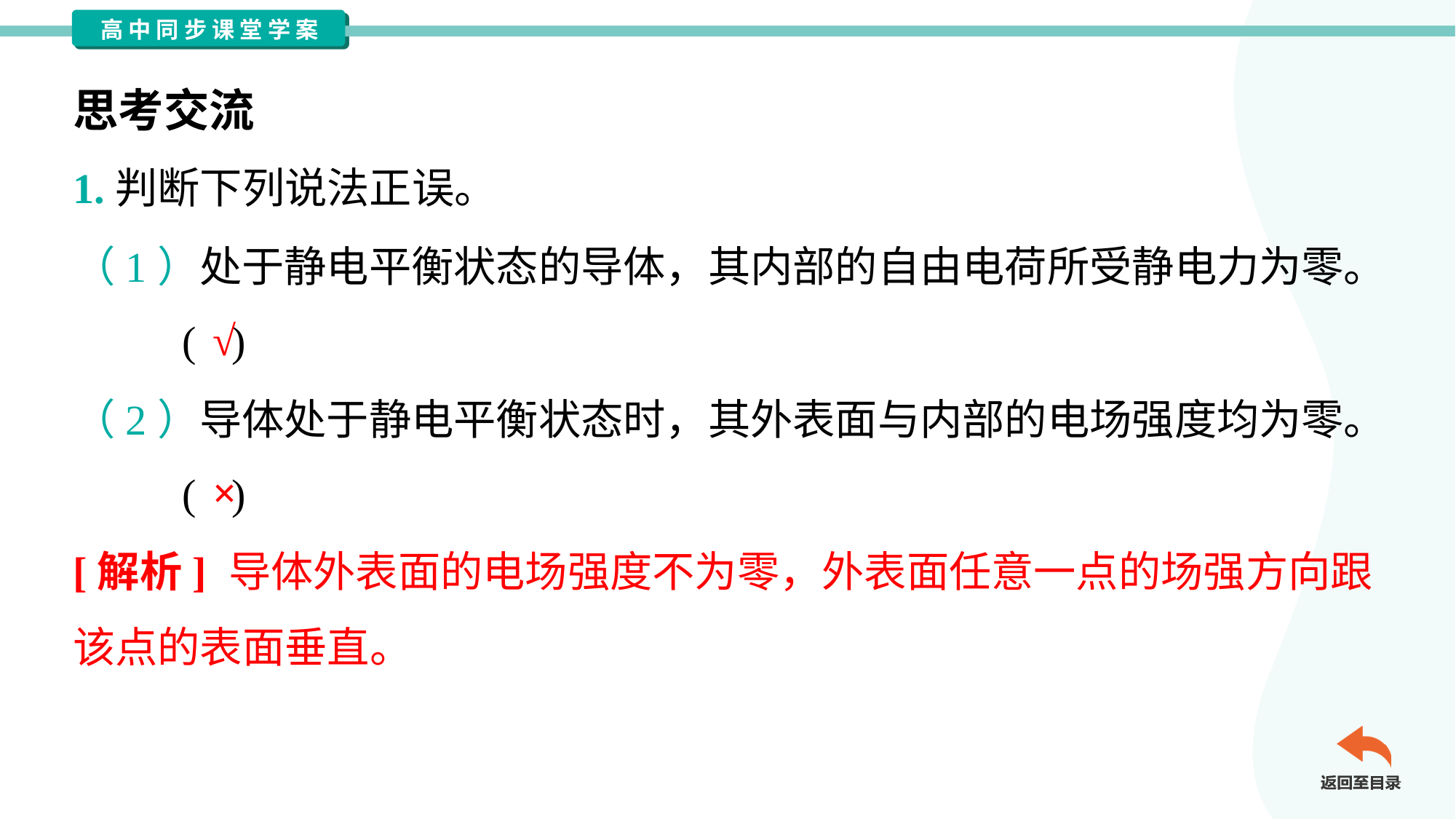

思考交流
1.判断下列说法正误。
（1）处于静电平衡状态的导体，其内部的自由电荷所受静电力为零。
	(   )
√
（2）导体处于静电平衡状态时，其外表面与内部的电场强度均为零。
	(   )
×
[解析] 导体外表面的电场强度不为零，外表面任意一点的场强方向跟
该点的表面垂直。